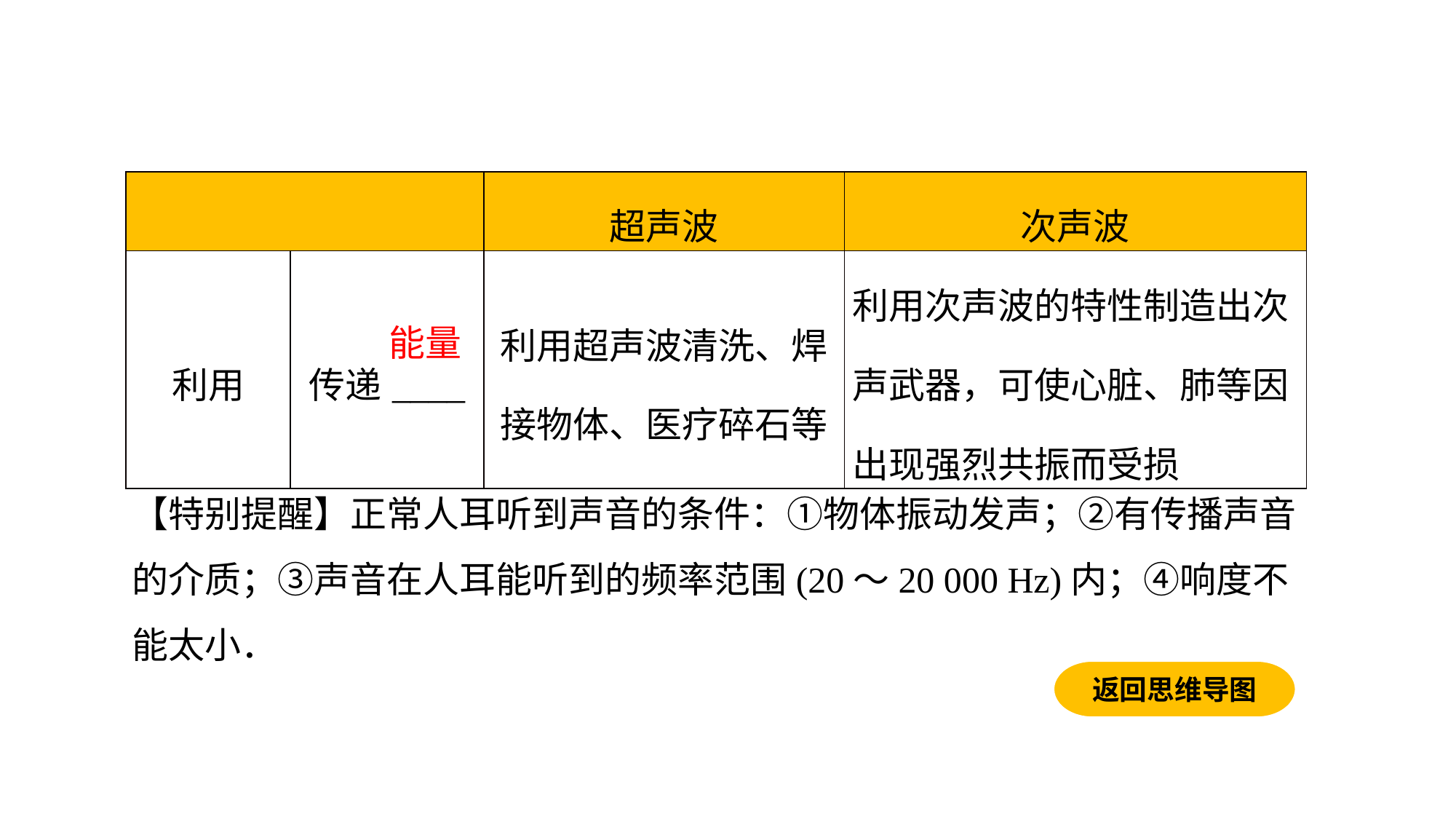

|  |  | 超声波 | 次声波 |
| --- | --- | --- | --- |
| 利用 | 传递\_\_\_\_ | 利用超声波清洗、焊接物体、医疗碎石等 | 利用次声波的特性制造出次声武器，可使心脏、肺等因出现强烈共振而受损 |
能量
【特别提醒】正常人耳听到声音的条件：①物体振动发声；②有传播声音的介质；③声音在人耳能听到的频率范围(20～20 000 Hz)内；④响度不能太小．
返回思维导图